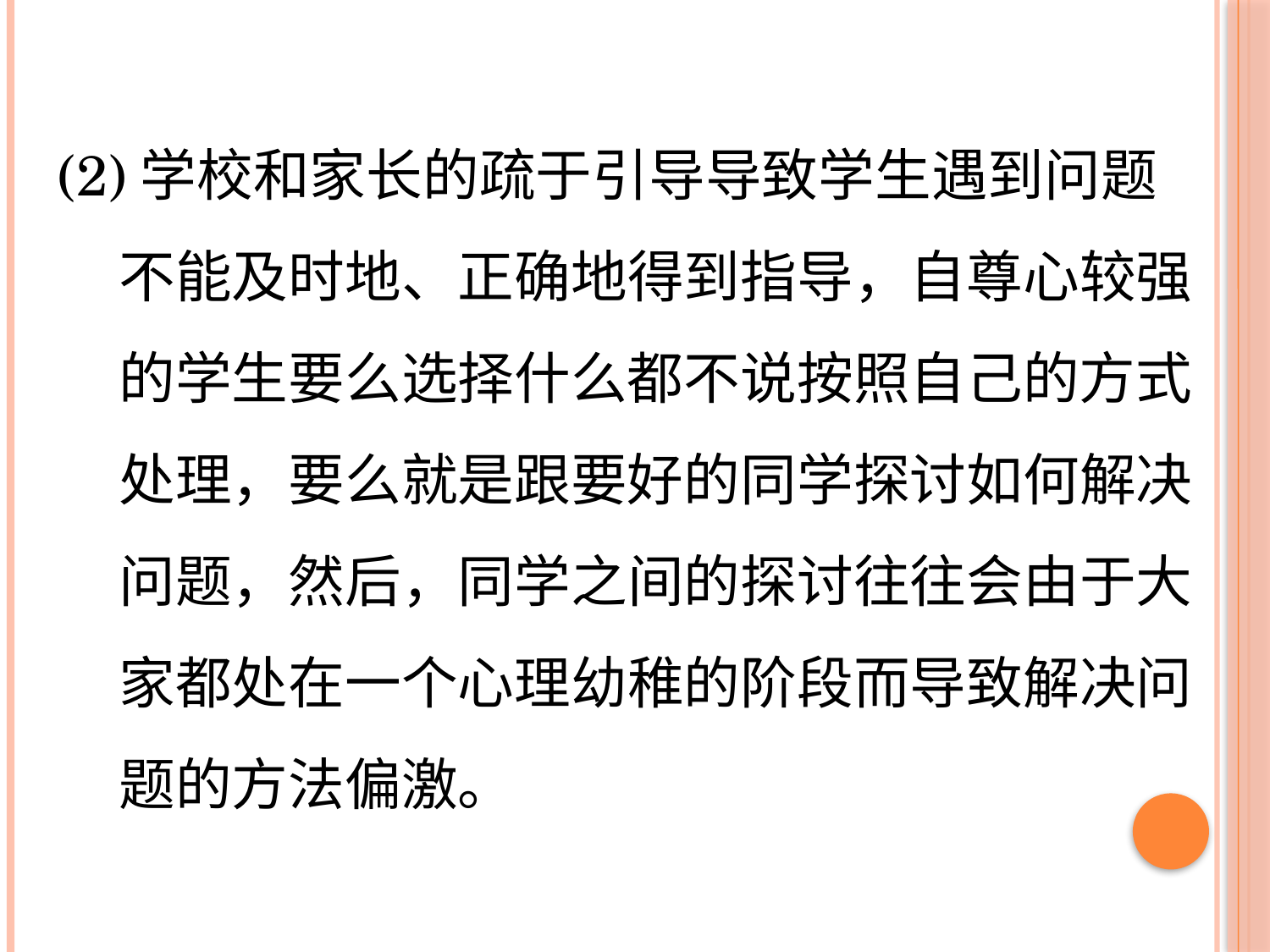

(2)学校和家长的疏于引导导致学生遇到问题不能及时地、正确地得到指导，自尊心较强的学生要么选择什么都不说按照自己的方式处理，要么就是跟要好的同学探讨如何解决问题，然后，同学之间的探讨往往会由于大家都处在一个心理幼稚的阶段而导致解决问题的方法偏激。